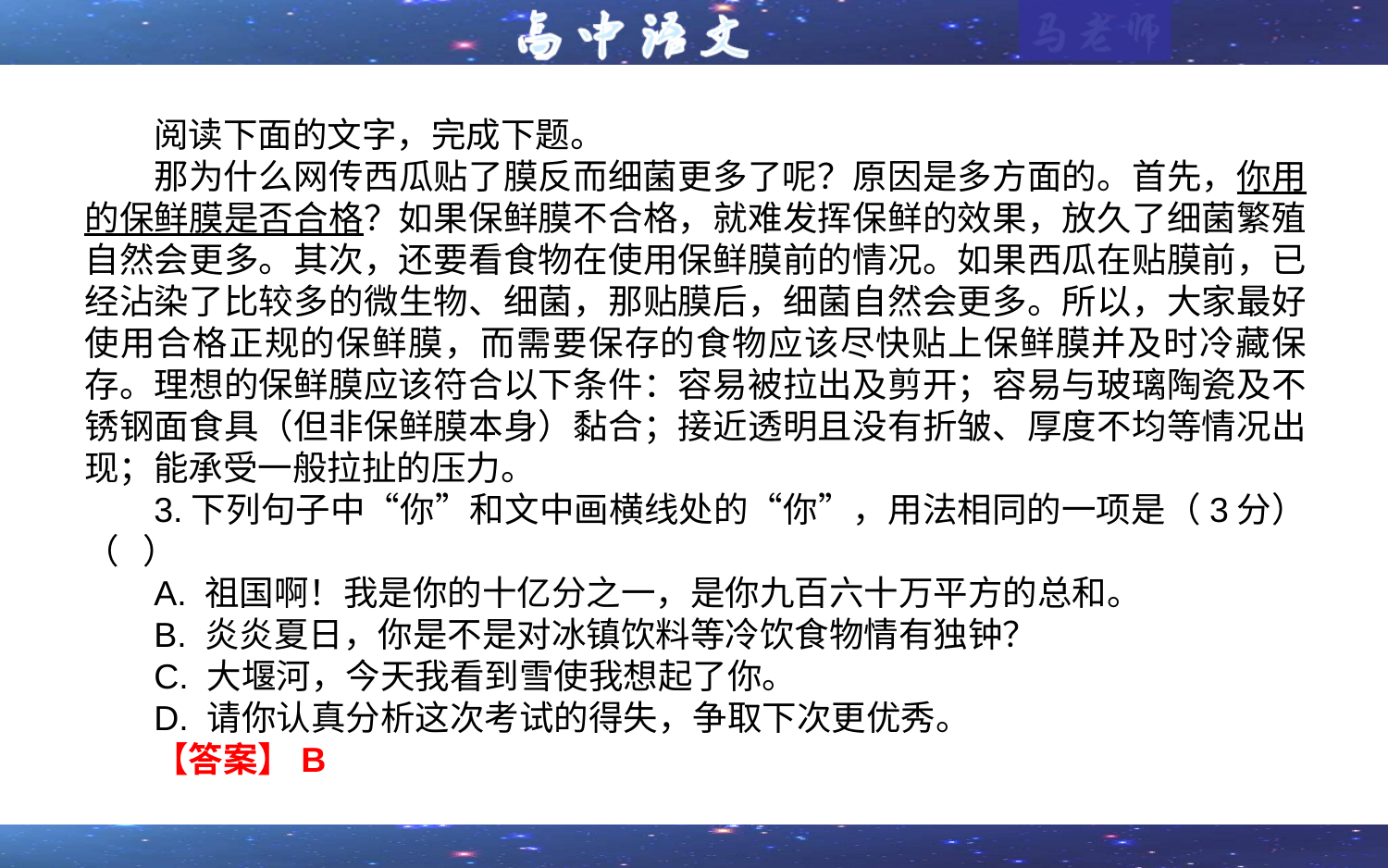

阅读下面的文字，完成下题。
那为什么网传西瓜贴了膜反而细菌更多了呢？原因是多方面的。首先，你用的保鲜膜是否合格？如果保鲜膜不合格，就难发挥保鲜的效果，放久了细菌繁殖自然会更多。其次，还要看食物在使用保鲜膜前的情况。如果西瓜在贴膜前，已经沾染了比较多的微生物、细菌，那贴膜后，细菌自然会更多。所以，大家最好使用合格正规的保鲜膜，而需要保存的食物应该尽快贴上保鲜膜并及时冷藏保存。理想的保鲜膜应该符合以下条件：容易被拉出及剪开；容易与玻璃陶瓷及不锈钢面食具（但非保鲜膜本身）黏合；接近透明且没有折皱、厚度不均等情况出现；能承受一般拉扯的压力。
3.下列句子中“你”和文中画横线处的“你”，用法相同的一项是（3分）（   ）
A. 祖国啊！我是你的十亿分之一，是你九百六十万平方的总和。
B. 炎炎夏日，你是不是对冰镇饮料等冷饮食物情有独钟？
C. 大堰河，今天我看到雪使我想起了你。
D. 请你认真分析这次考试的得失，争取下次更优秀。
【答案】B